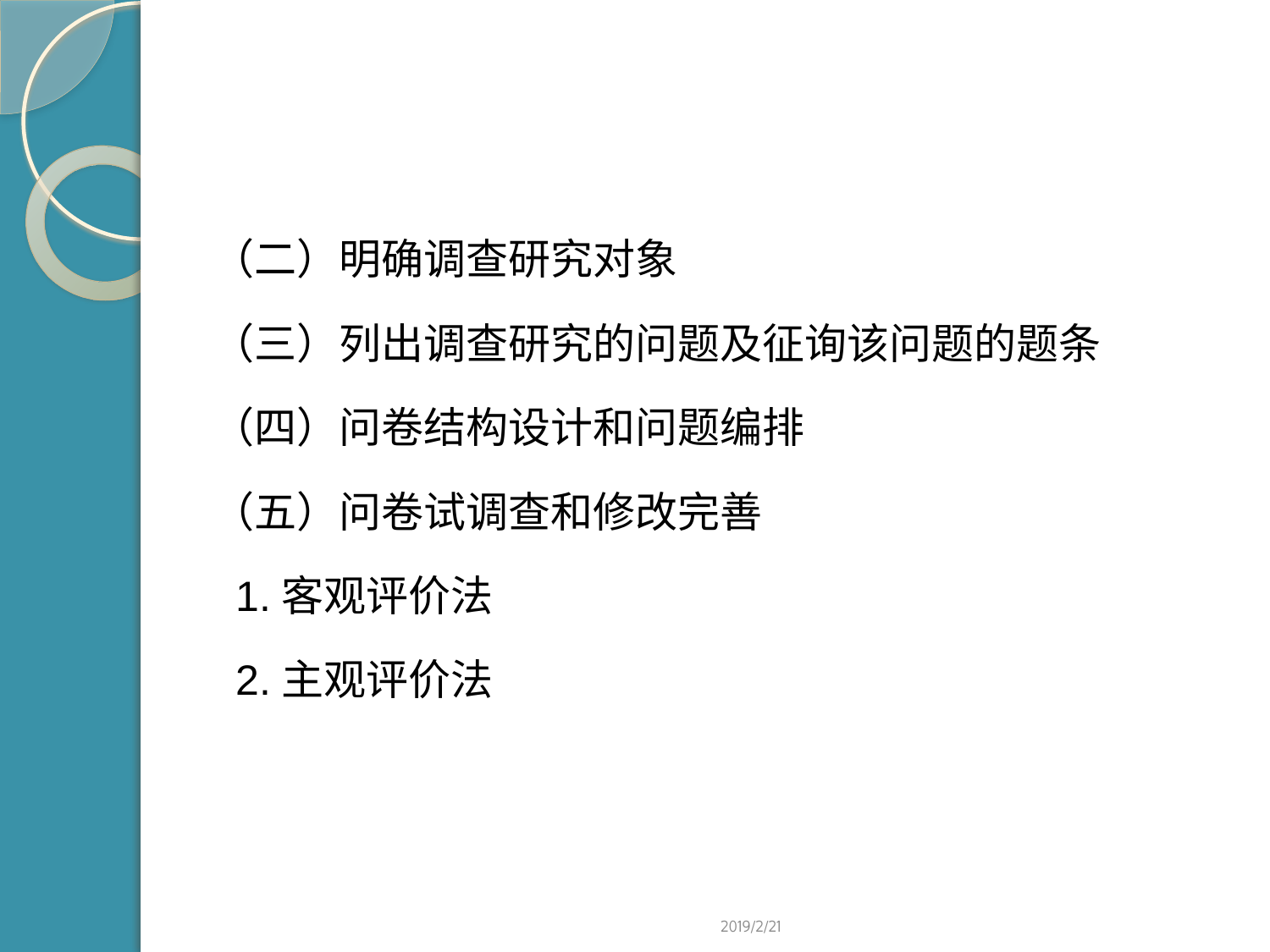

#
（二）明确调查研究对象
（三）列出调查研究的问题及征询该问题的题条
（四）问卷结构设计和问题编排
（五）问卷试调查和修改完善
  1.客观评价法
  2.主观评价法

2019/2/21